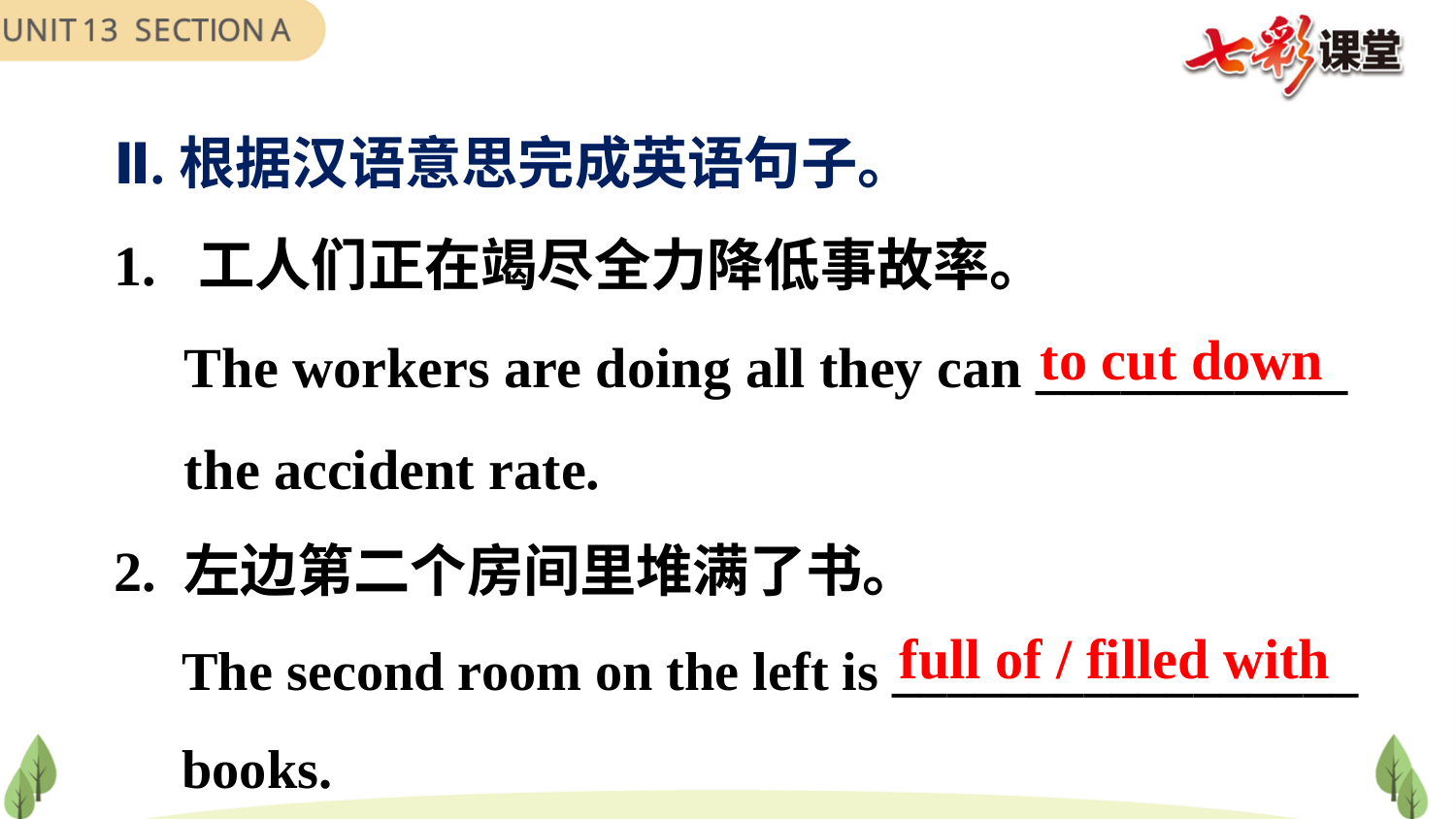

Ⅱ.根据汉语意思完成英语句子。
1.  工人们正在竭尽全力降低事故率。
     The workers are doing all they can ___________
     the accident rate.
2. 左边第二个房间里堆满了书。
     The second room on the left is _________________
     books.
to cut down
full of / filled with